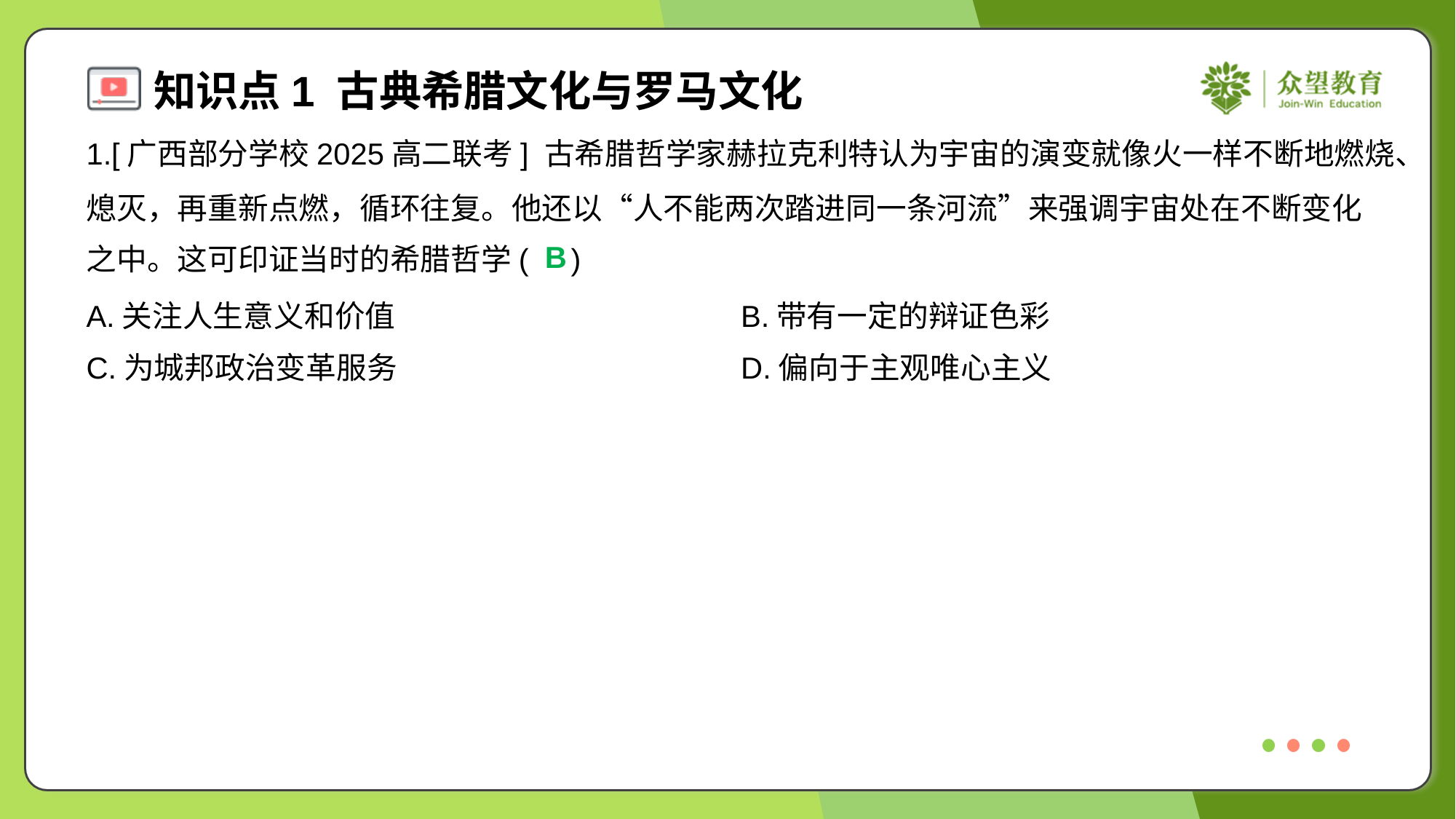

1.[广西部分学校2025高二联考] 古希腊哲学家赫拉克利特认为宇宙的演变就像火一样不断地燃烧、
熄灭，再重新点燃，循环往复。他还以“人不能两次踏进同一条河流”来强调宇宙处在不断变化
之中。这可印证当时的希腊哲学(     )
B
A.关注人生意义和价值	B.带有一定的辩证色彩
C.为城邦政治变革服务	D.偏向于主观唯心主义